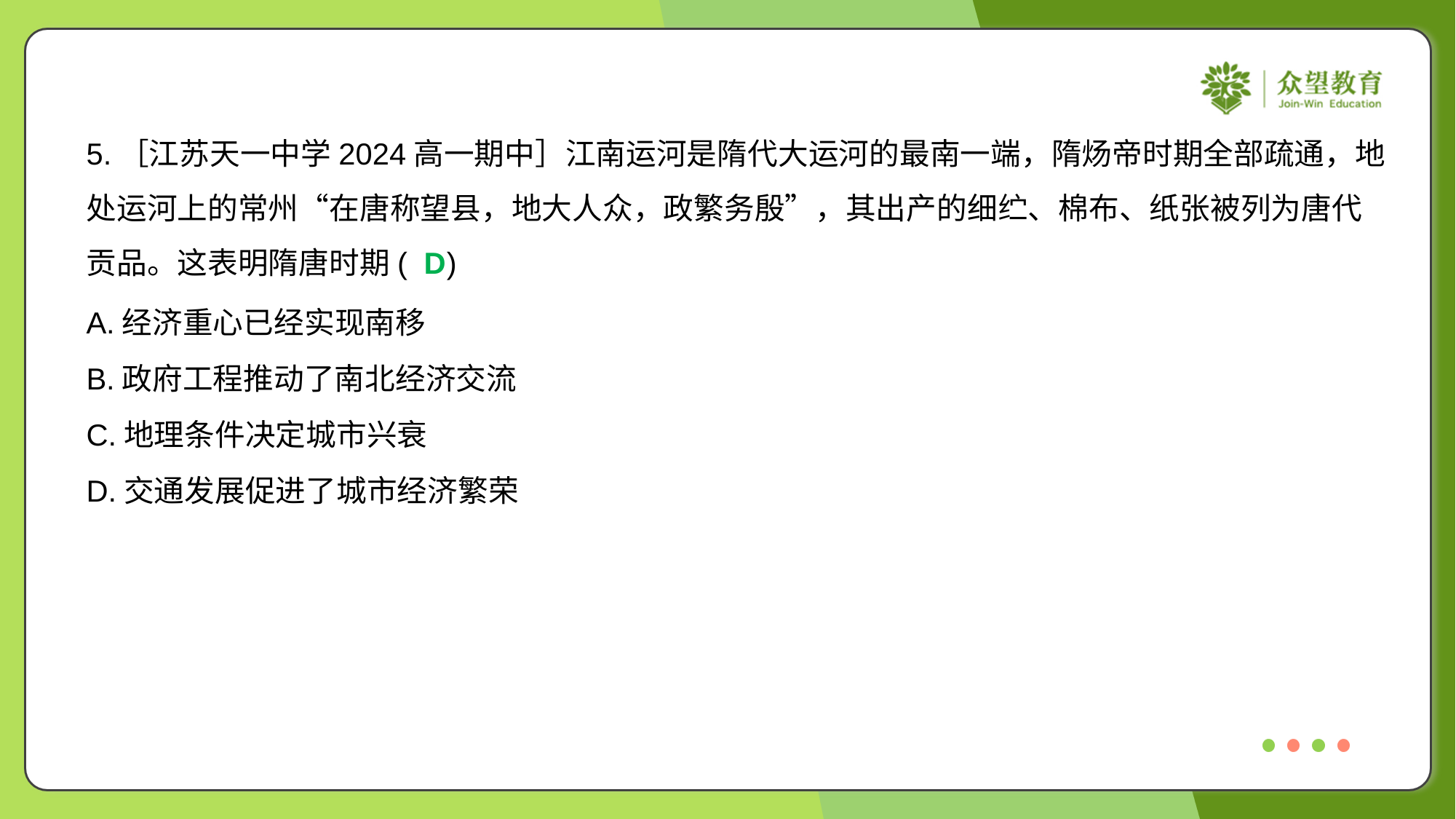

5.［江苏天一中学2024高一期中］江南运河是隋代大运河的最南一端，隋炀帝时期全部疏通，地
处运河上的常州“在唐称望县，地大人众，政繁务殷”，其出产的细纻、棉布、纸张被列为唐代
贡品。这表明隋唐时期(     )
D
A.经济重心已经实现南移
B.政府工程推动了南北经济交流
C.地理条件决定城市兴衰
D.交通发展促进了城市经济繁荣